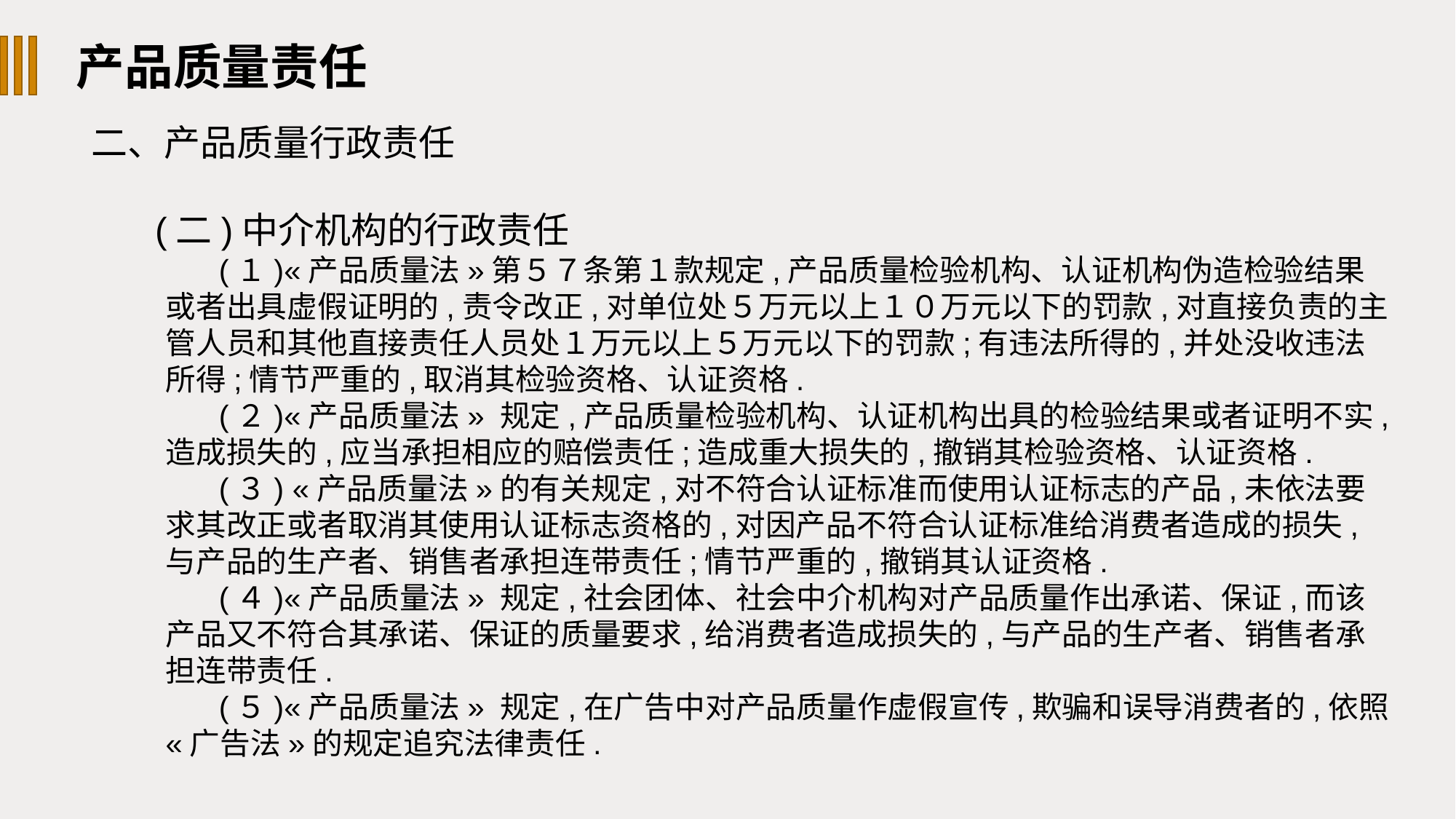

产品质量责任

二、产品质量行政责任

(二)中介机构的行政责任
(１)«产品质量法»第５７条第１款规定,产品质量检验机构、认证机构伪造检验结果或者出具虚假证明的,责令改正,对单位处５万元以上１０万元以下的罚款,对直接负责的主管人员和其他直接责任人员处１万元以上５万元以下的罚款;有违法所得的,并处没收违法所得;情节严重的,取消其检验资格、认证资格.
(２)«产品质量法» 规定,产品质量检验机构、认证机构出具的检验结果或者证明不实,造成损失的,应当承担相应的赔偿责任;造成重大损失的,撤销其检验资格、认证资格.
(３) «产品质量法»的有关规定,对不符合认证标准而使用认证标志的产品,未依法要求其改正或者取消其使用认证标志资格的,对因产品不符合认证标准给消费者造成的损失,与产品的生产者、销售者承担连带责任;情节严重的,撤销其认证资格.
(４)«产品质量法» 规定,社会团体、社会中介机构对产品质量作出承诺、保证,而该产品又不符合其承诺、保证的质量要求,给消费者造成损失的,与产品的生产者、销售者承担连带责任.
(５)«产品质量法» 规定,在广告中对产品质量作虚假宣传,欺骗和误导消费者的,依照«广告法»的规定追究法律责任.